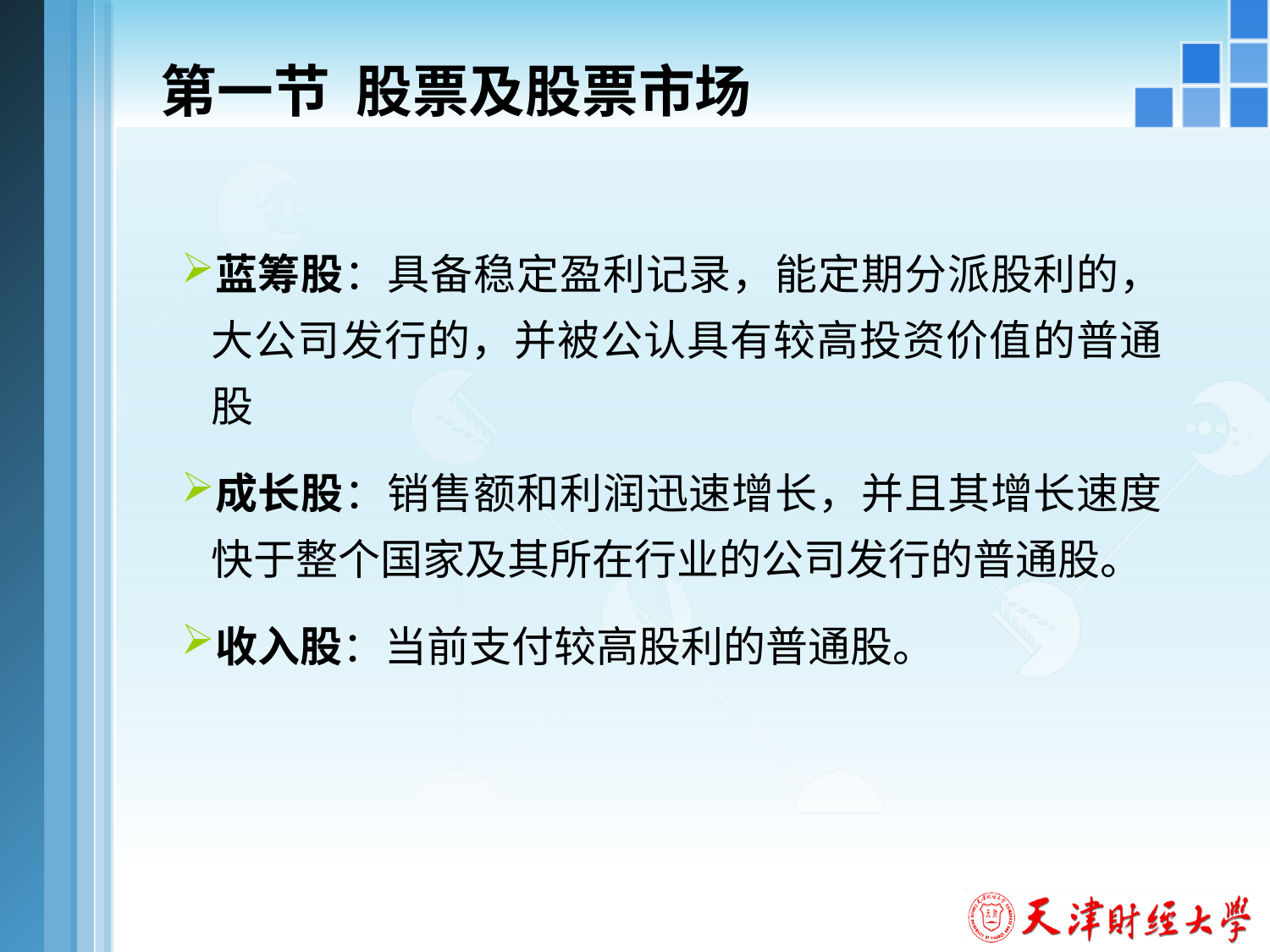

# 第一节  股票及股票市场
蓝筹股：具备稳定盈利记录，能定期分派股利的，大公司发行的，并被公认具有较高投资价值的普通股
成长股：销售额和利润迅速增长，并且其增长速度快于整个国家及其所在行业的公司发行的普通股。
收入股：当前支付较高股利的普通股。